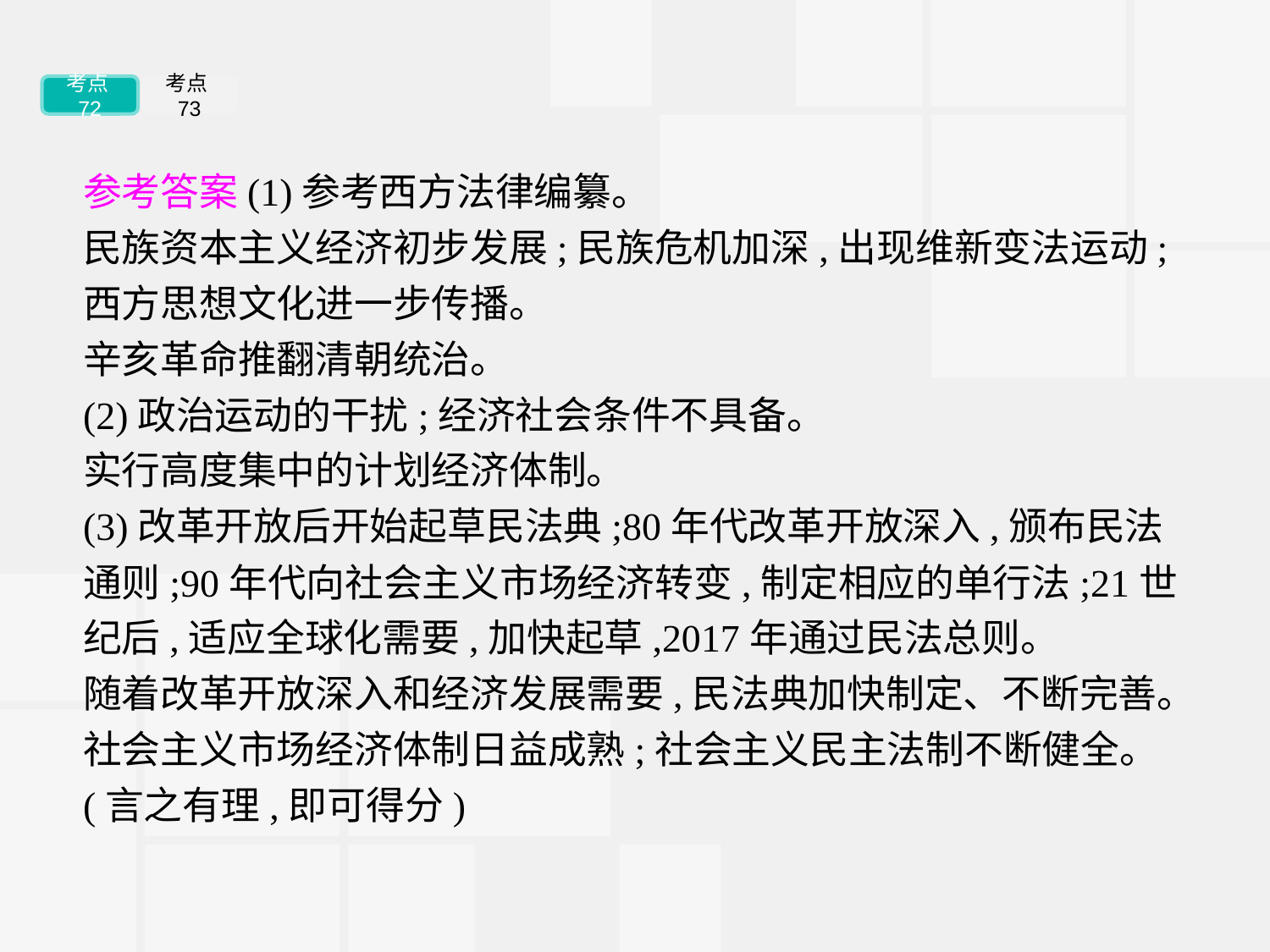

考点72
考点73
参考答案(1)参考西方法律编纂。
民族资本主义经济初步发展;民族危机加深,出现维新变法运动;西方思想文化进一步传播。
辛亥革命推翻清朝统治。
(2)政治运动的干扰;经济社会条件不具备。
实行高度集中的计划经济体制。
(3)改革开放后开始起草民法典;80年代改革开放深入,颁布民法通则;90年代向社会主义市场经济转变,制定相应的单行法;21世纪后,适应全球化需要,加快起草,2017年通过民法总则。
随着改革开放深入和经济发展需要,民法典加快制定、不断完善。
社会主义市场经济体制日益成熟;社会主义民主法制不断健全。(言之有理,即可得分)